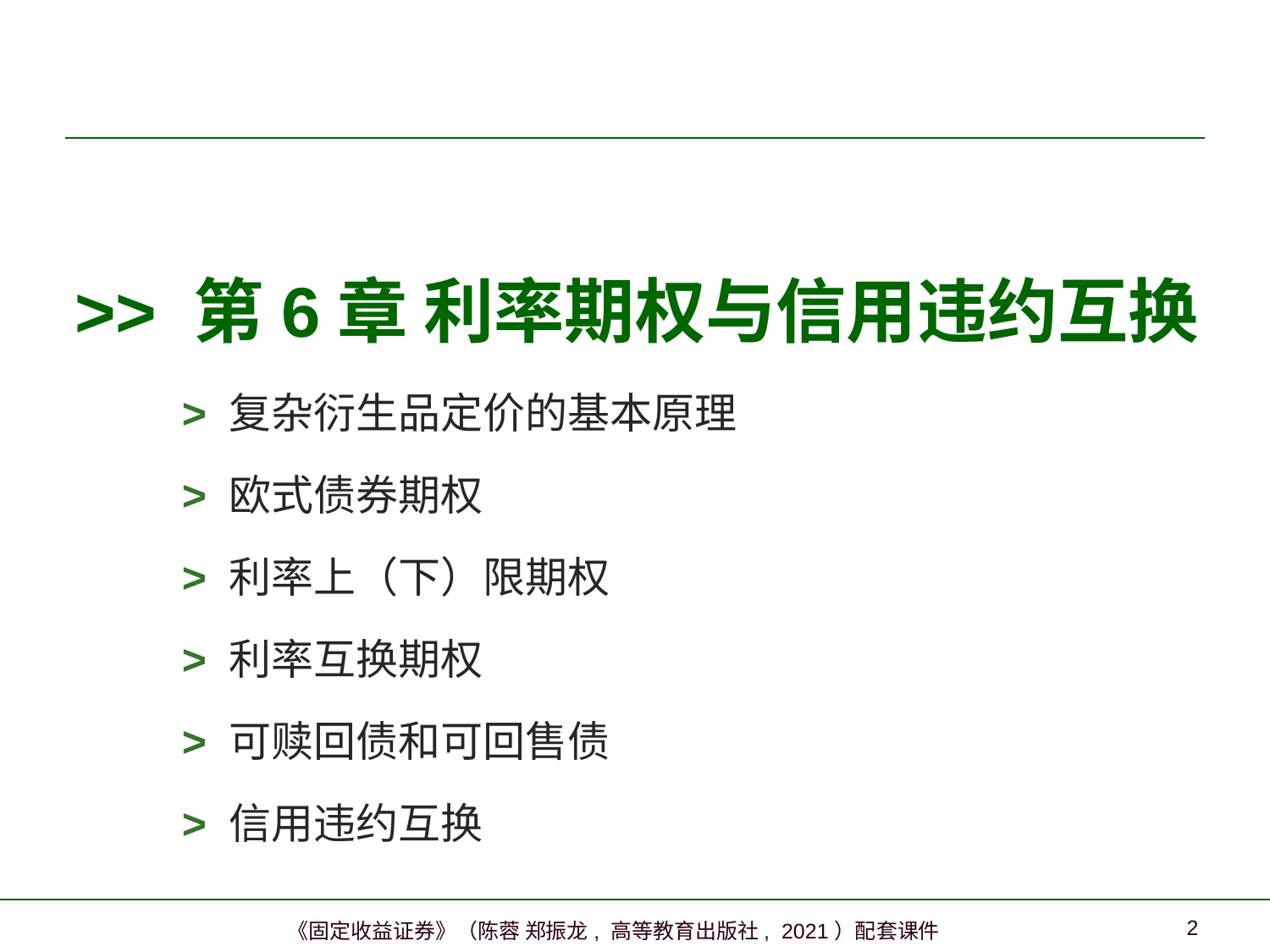

>> 第6章 利率期权与信用违约互换
> 复杂衍生品定价的基本原理
> 欧式债券期权
> 利率上（下）限期权
> 利率互换期权
> 可赎回债和可回售债
> 信用违约互换

2